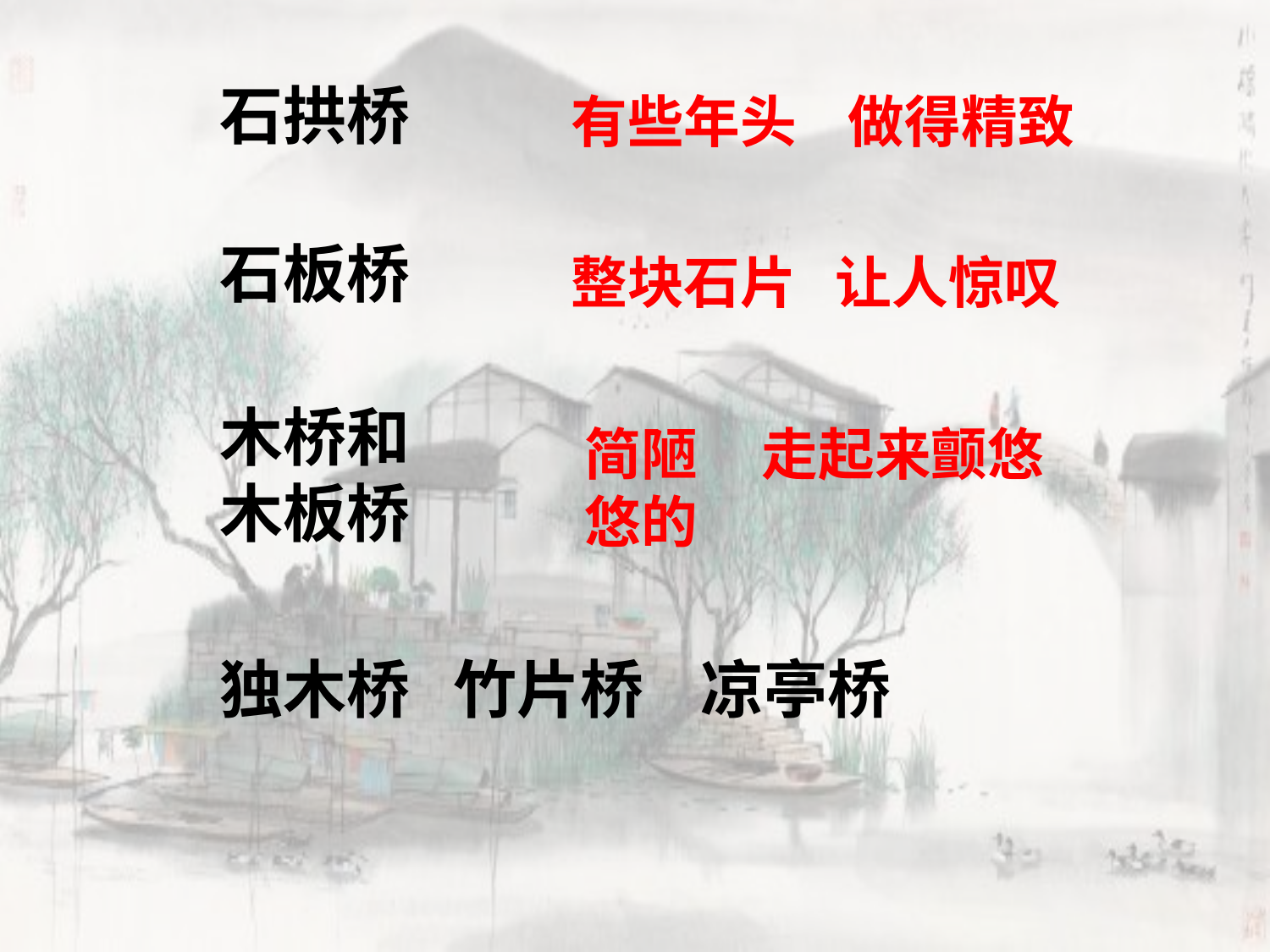

石拱桥
有些年头    做得精致
石板桥
整块石片   让人惊叹
木桥和木板桥
简陋     走起来颤悠悠的
独木桥   竹片桥    凉亭桥